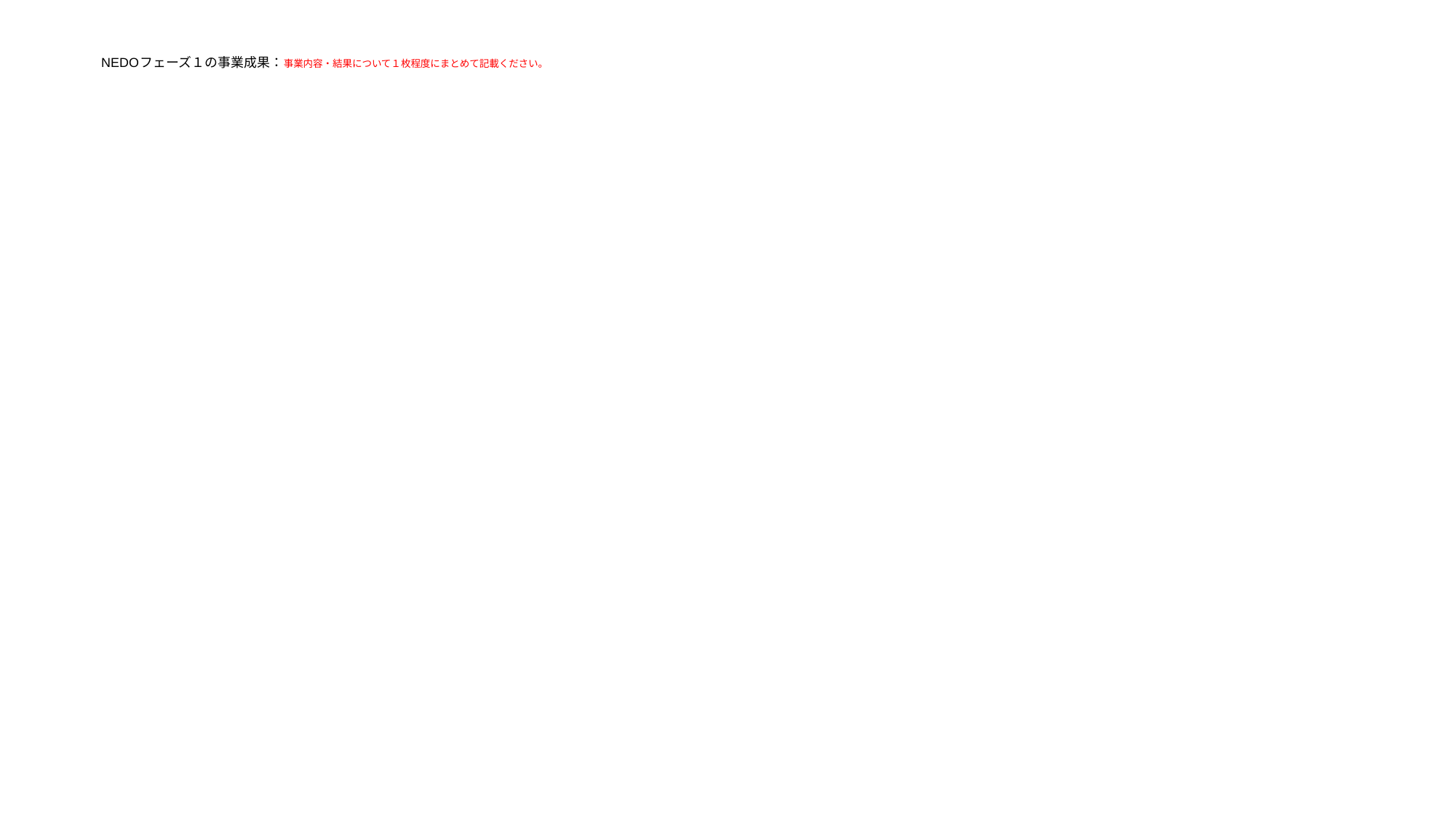

# NEDOフェーズ１の事業成果：事業内容・結果について１枚程度にまとめて記載ください。